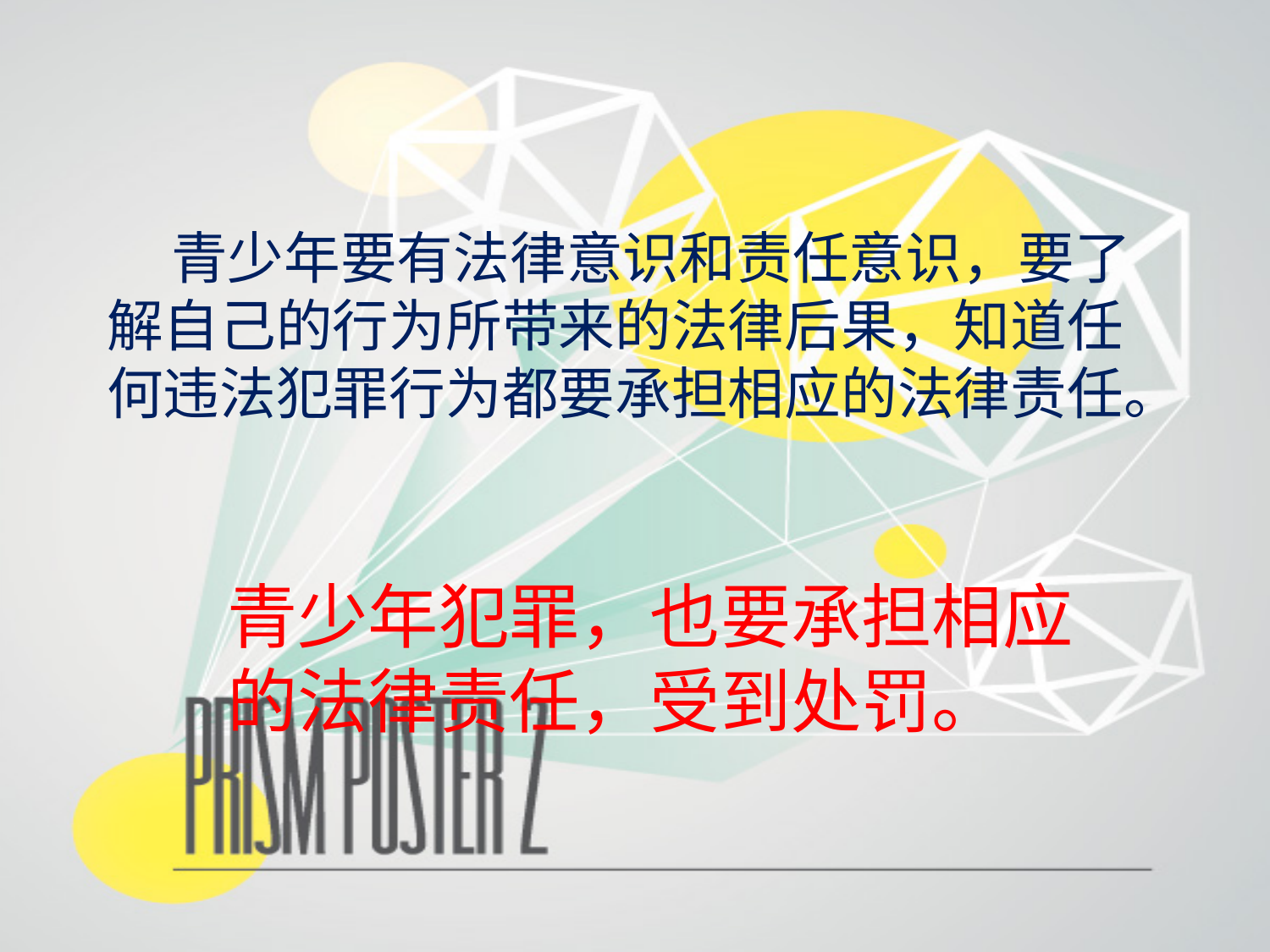

青少年要有法律意识和责任意识，要了解自己的行为所带来的法律后果，知道任何违法犯罪行为都要承担相应的法律责任。
青少年犯罪，也要承担相应的法律责任，受到处罚。